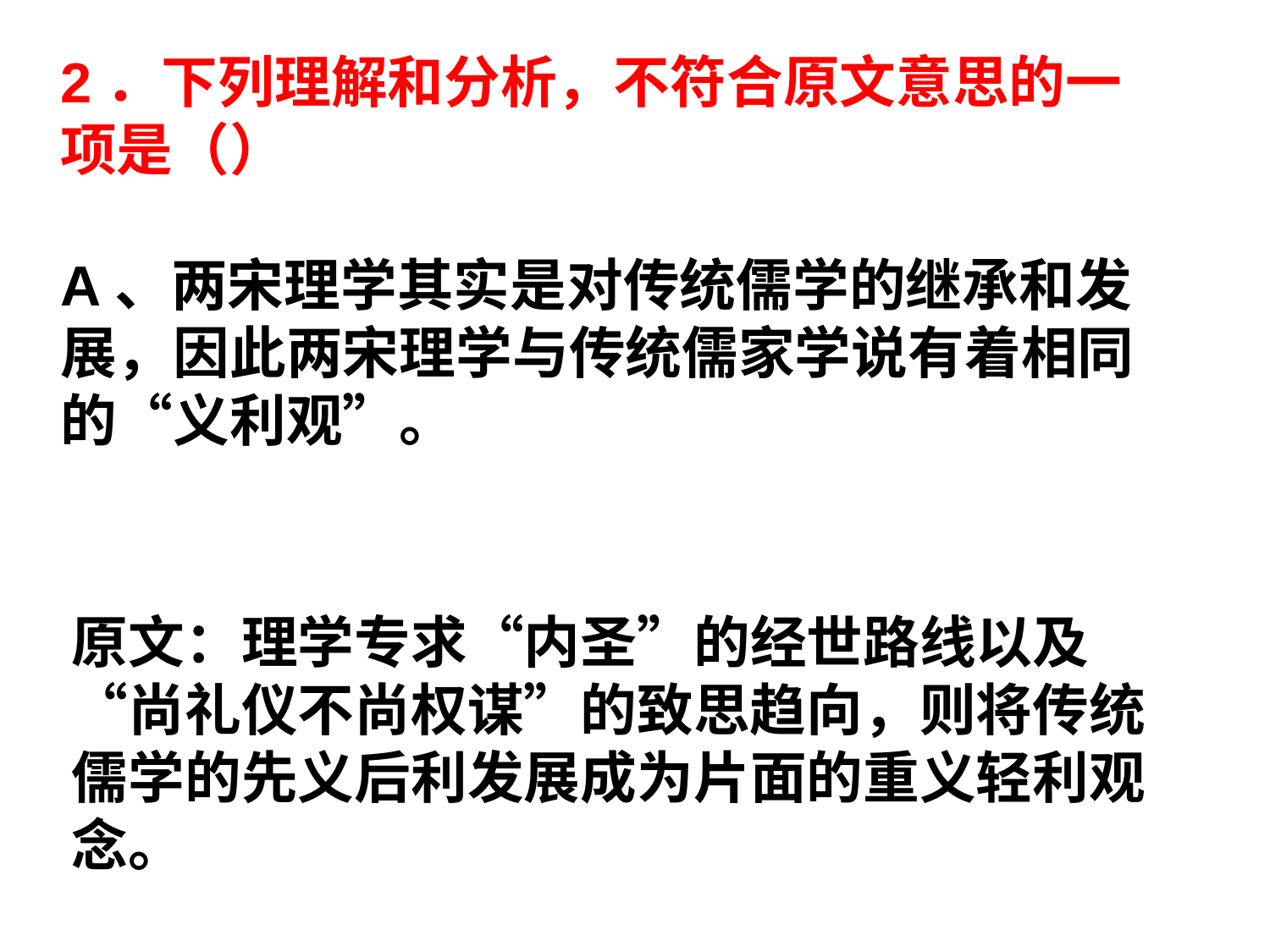

2．下列理解和分析，不符合原文意思的一项是（）

A、两宋理学其实是对传统儒学的继承和发展，因此两宋理学与传统儒家学说有着相同的“义利观”。
原文：理学专求“内圣”的经世路线以及“尚礼仪不尚权谋”的致思趋向，则将传统儒学的先义后利发展成为片面的重义轻利观念。